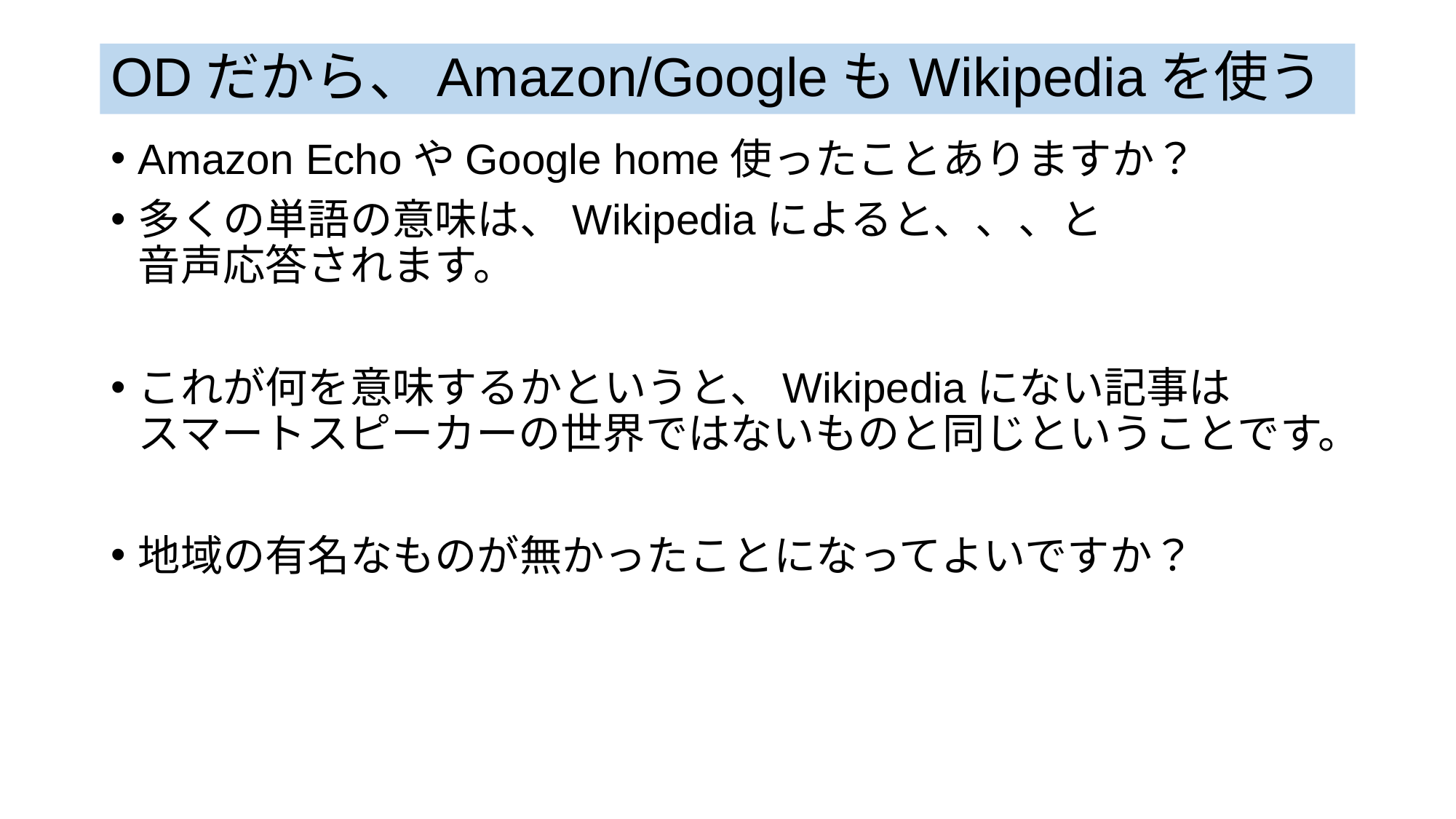

# ODだから、Amazon/GoogleもWikipediaを使う
Amazon EchoやGoogle home使ったことありますか？
多くの単語の意味は、Wikipediaによると、、、と
音声応答されます。

これが何を意味するかというと、Wikipediaにない記事は
スマートスピーカーの世界ではないものと同じということです。

地域の有名なものが無かったことになってよいですか？